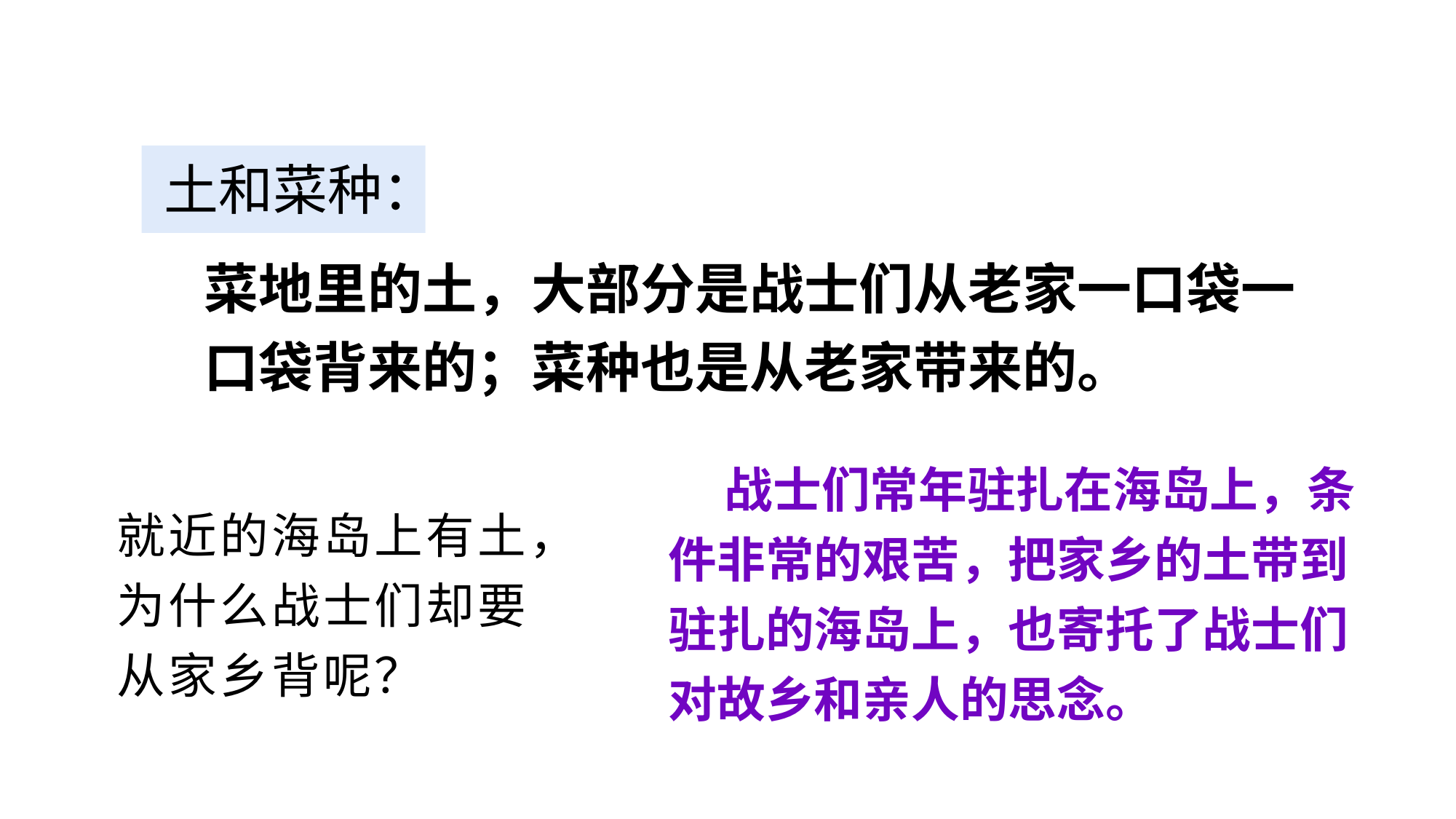

土和菜种：
菜地里的土，大部分是战士们从老家一口袋一口袋背来的；菜种也是从老家带来的。
    战士们常年驻扎在海岛上，条件非常的艰苦，把家乡的土带到驻扎的海岛上，也寄托了战士们对故乡和亲人的思念。

就近的海岛上有土，为什么战士们却要从家乡背呢？